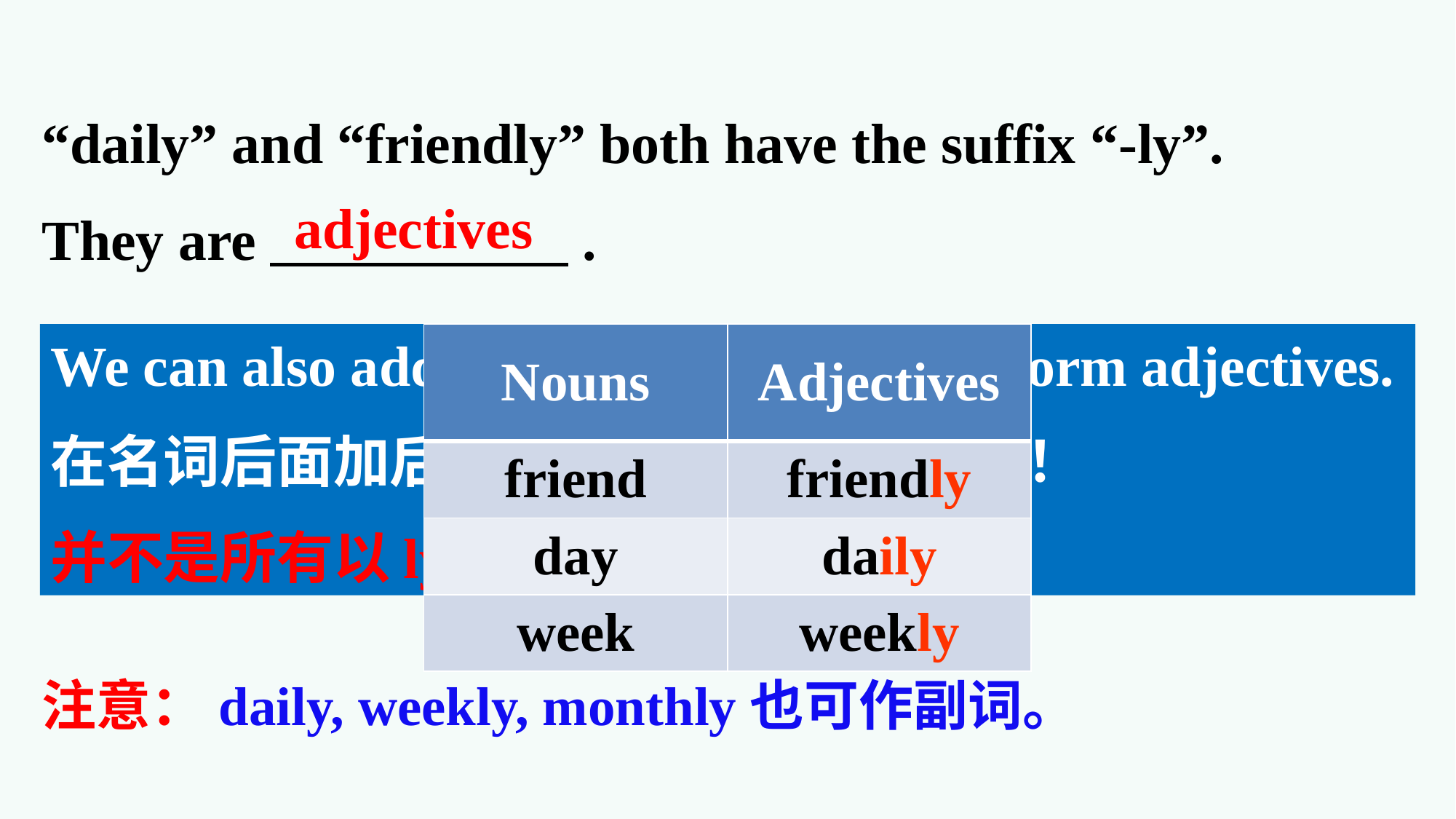

“daily” and “friendly” both have the suffix “-ly”.
They are                       .
adjectives
We can also add “-ly” to some nouns to form adjectives.
在名词后面加后缀ly也可以变成形容词！
并不是所有以ly结尾的都是副词！
| Nouns | Adjectives |
| --- | --- |
| friend | friendly |
| day | daily |
| week | weekly |
注意：daily, weekly, monthly也可作副词。